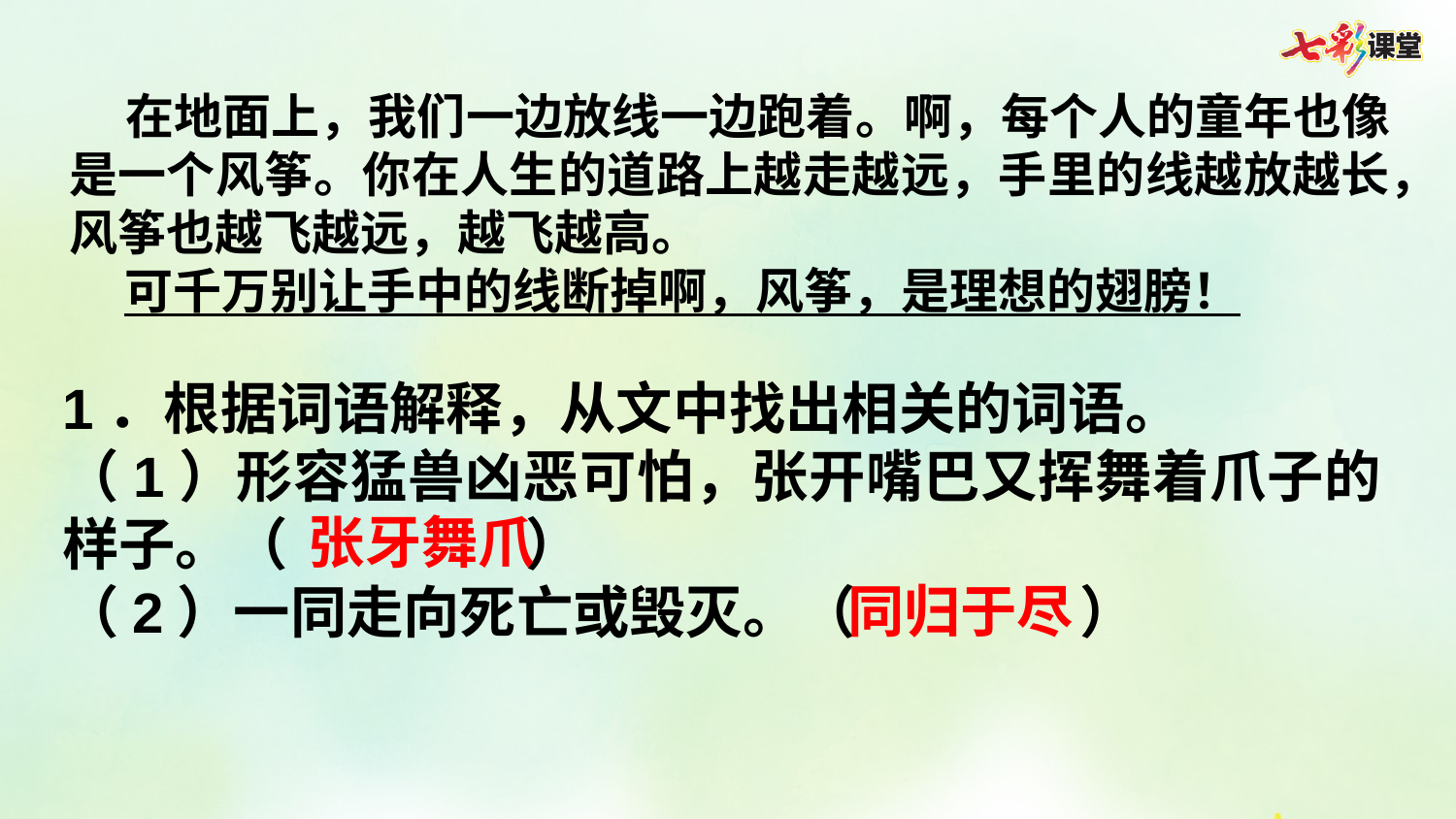

在地面上，我们一边放线一边跑着。啊，每个人的童年也像是一个风筝。你在人生的道路上越走越远，手里的线越放越长，风筝也越飞越远，越飞越高。
    可千万别让手中的线断掉啊，风筝，是理想的翅膀！
1．根据词语解释，从文中找出相关的词语。
（1）形容猛兽凶恶可怕，张开嘴巴又挥舞着爪子的样子。（          ）
（2）一同走向死亡或毁灭。（         ）
张牙舞爪
同归于尽